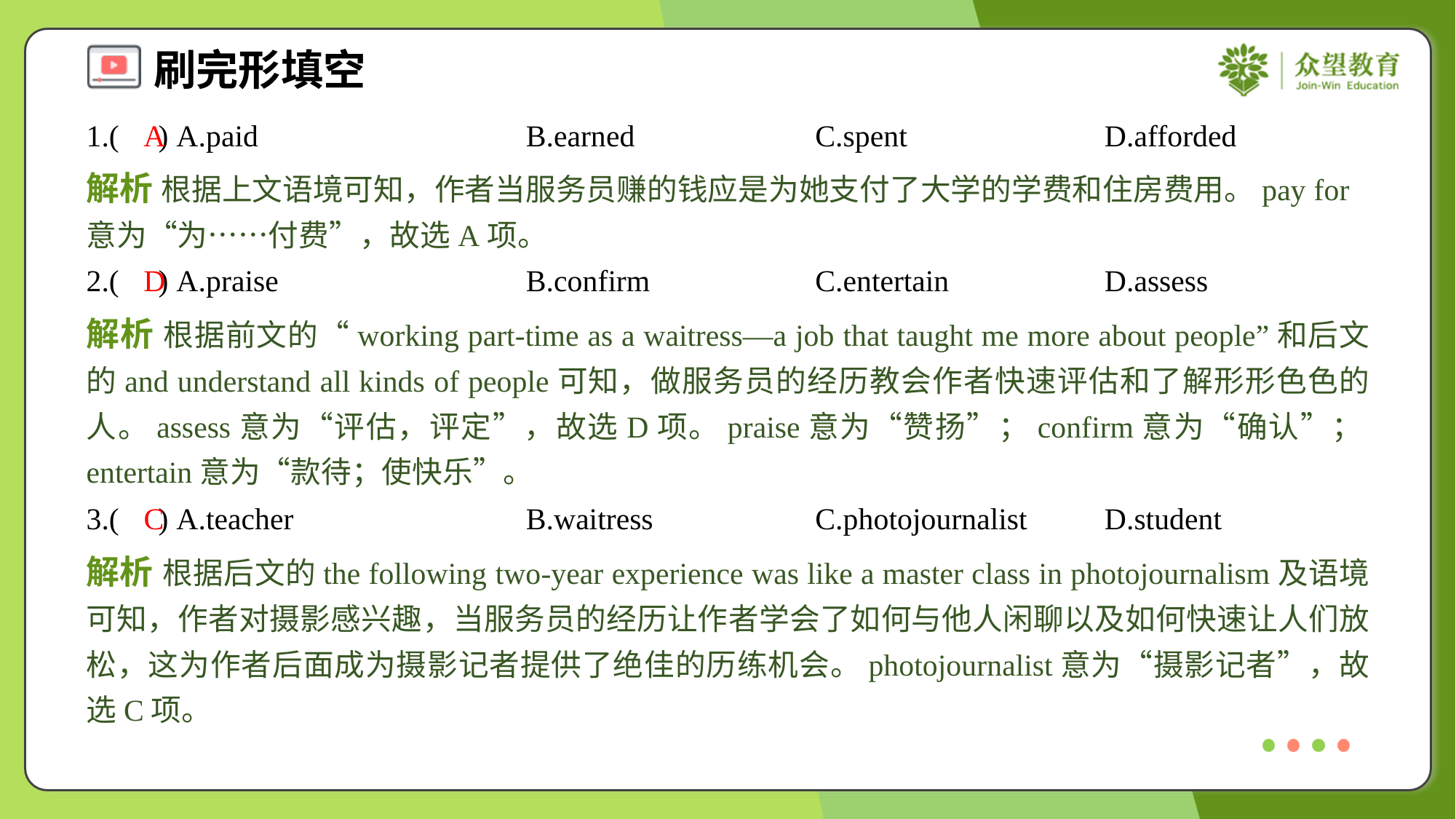

1.(     ) A.paid	B.earned	C.spent	D.afforded
A
解析 根据上文语境可知，作者当服务员赚的钱应是为她支付了大学的学费和住房费用。pay for意为“为……付费”，故选A项。
2.(     ) A.praise	B.confirm	C.entertain	D.assess
D
解析 根据前文的“working part-time as a waitress—a job that taught me more about people”和后文的and understand all kinds of people可知，做服务员的经历教会作者快速评估和了解形形色色的人。assess意为“评估，评定”，故选D项。praise意为“赞扬”；confirm意为“确认”；entertain意为“款待；使快乐”。
3.(     ) A.teacher	B.waitress	C.photojournalist	D.student
C
解析 根据后文的the following two-year experience was like a master class in photojournalism及语境可知，作者对摄影感兴趣，当服务员的经历让作者学会了如何与他人闲聊以及如何快速让人们放松，这为作者后面成为摄影记者提供了绝佳的历练机会。photojournalist意为“摄影记者”，故选C项。